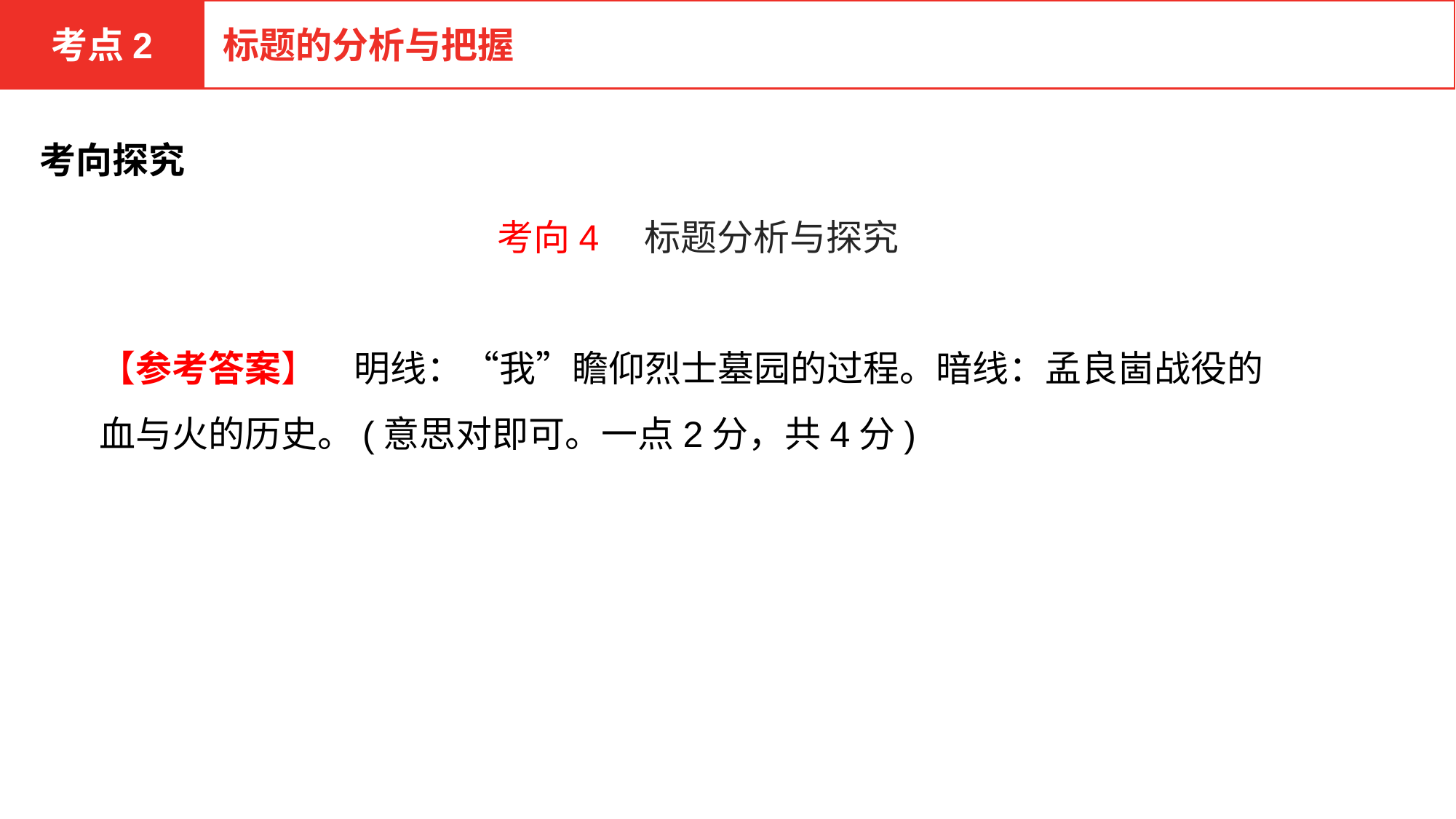

考点2
标题的分析与把握
考向探究
考向4　标题分析与探究

【参考答案】　明线：“我”瞻仰烈士墓园的过程。暗线：孟良崮战役的血与火的历史。(意思对即可。一点2分，共4分)